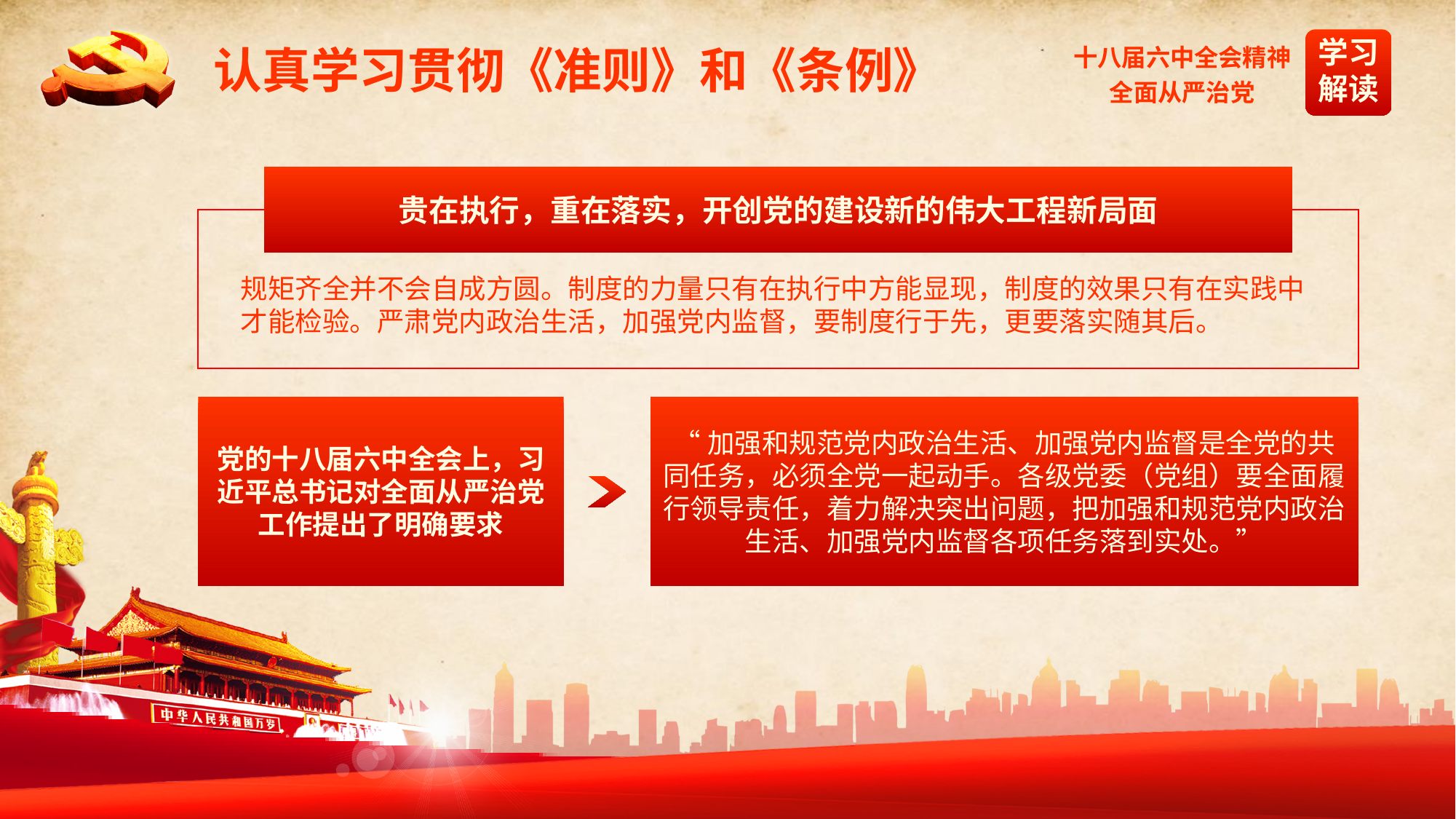

认真学习贯彻《准则》和《条例》
贵在执行，重在落实，开创党的建设新的伟大工程新局面

规矩齐全并不会自成方圆。制度的力量只有在执行中方能显现，制度的效果只有在实践中才能检验。严肃党内政治生活，加强党内监督，要制度行于先，更要落实随其后。
党的十八届六中全会上，习近平总书记对全面从严治党工作提出了明确要求
“加强和规范党内政治生活、加强党内监督是全党的共同任务，必须全党一起动手。各级党委（党组）要全面履行领导责任，着力解决突出问题，把加强和规范党内政治生活、加强党内监督各项任务落到实处。”